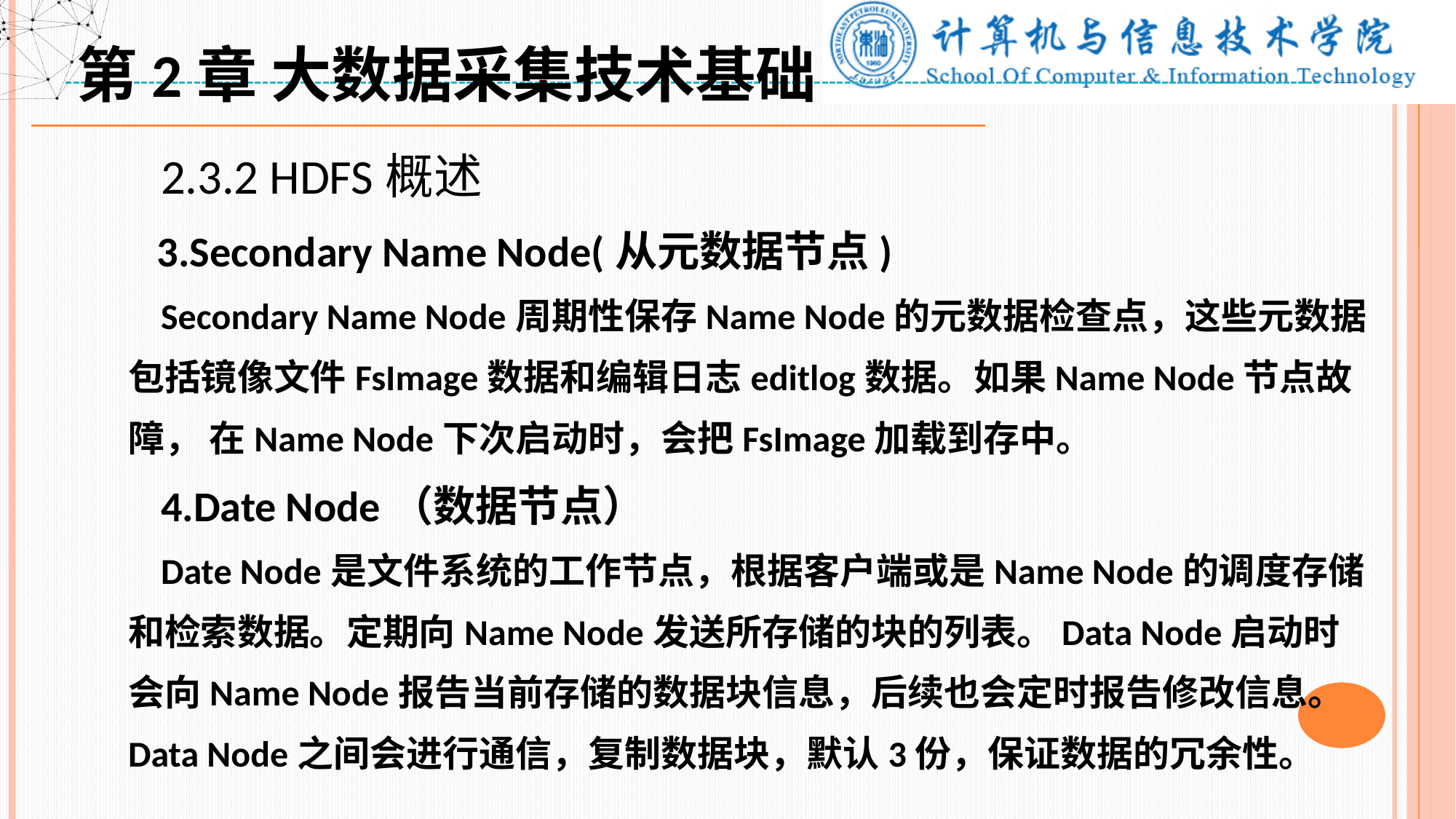

第2章 大数据采集技术基础
    2.3.2 HDFS概述
   3.Secondary Name Node(从元数据节点)
    Secondary Name Node周期性保存Name Node的元数据检查点，这些元数据包括镜像文件FsImage数据和编辑日志editlog数据。如果Name Node节点故障， 在Name Node下次启动时，会把FsImage加载到存中。
    4.Date Node（数据节点）
    Date Node是文件系统的工作节点，根据客户端或是Name Node的调度存储和检索数据。定期向Name Node发送所存储的块的列表。Data Node启动时会向Name Node报告当前存储的数据块信息，后续也会定时报告修改信息。Data Node之间会进行通信，复制数据块，默认3份，保证数据的冗余性。